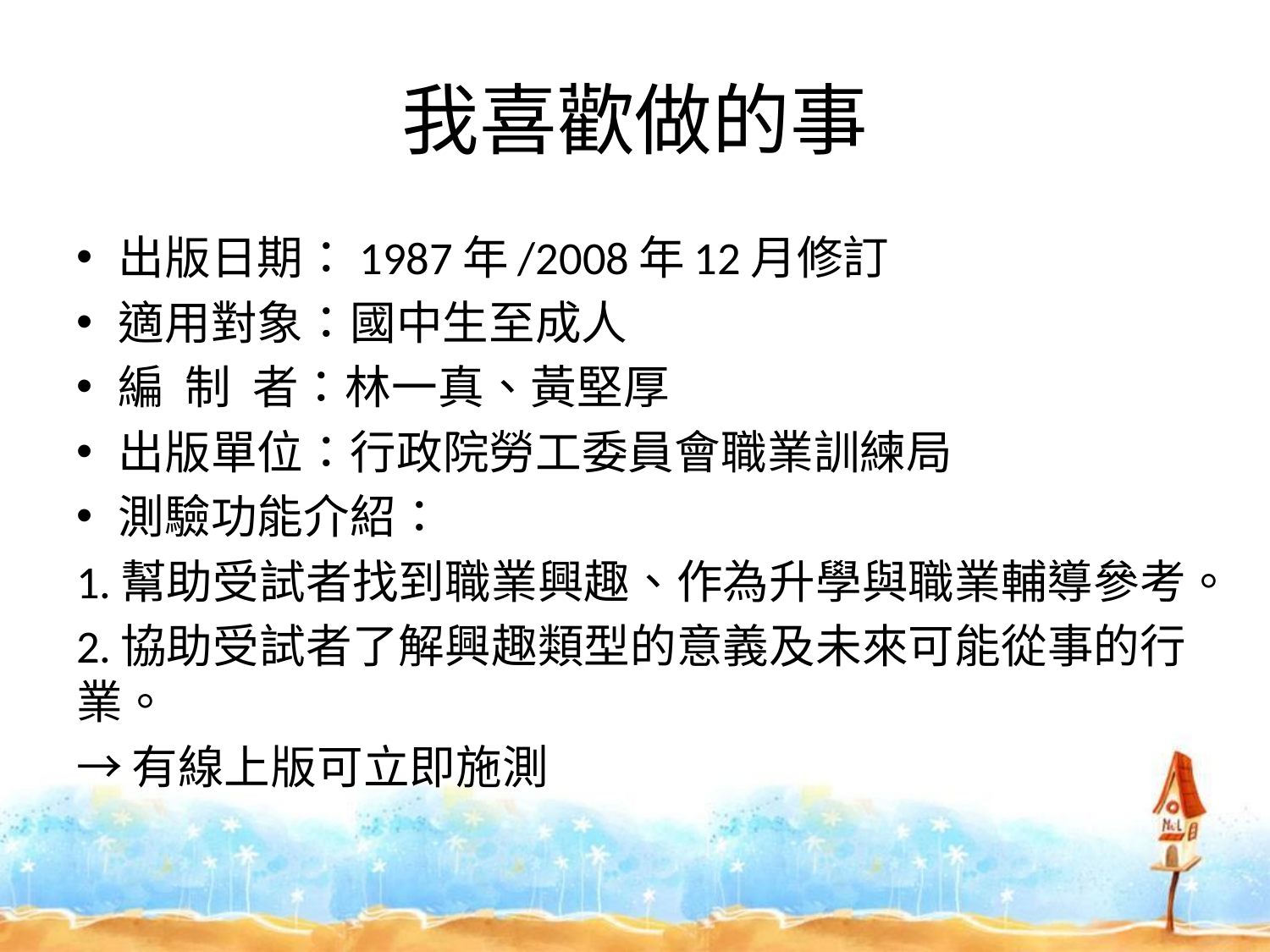

# 我喜歡做的事
出版日期：1987年/2008年12月修訂
適用對象：國中生至成人
編  制  者：林一真、黃堅厚
出版單位：行政院勞工委員會職業訓練局
測驗功能介紹：
1.幫助受試者找到職業興趣、作為升學與職業輔導參考。
2.協助受試者了解興趣類型的意義及未來可能從事的行業。
→有線上版可立即施測